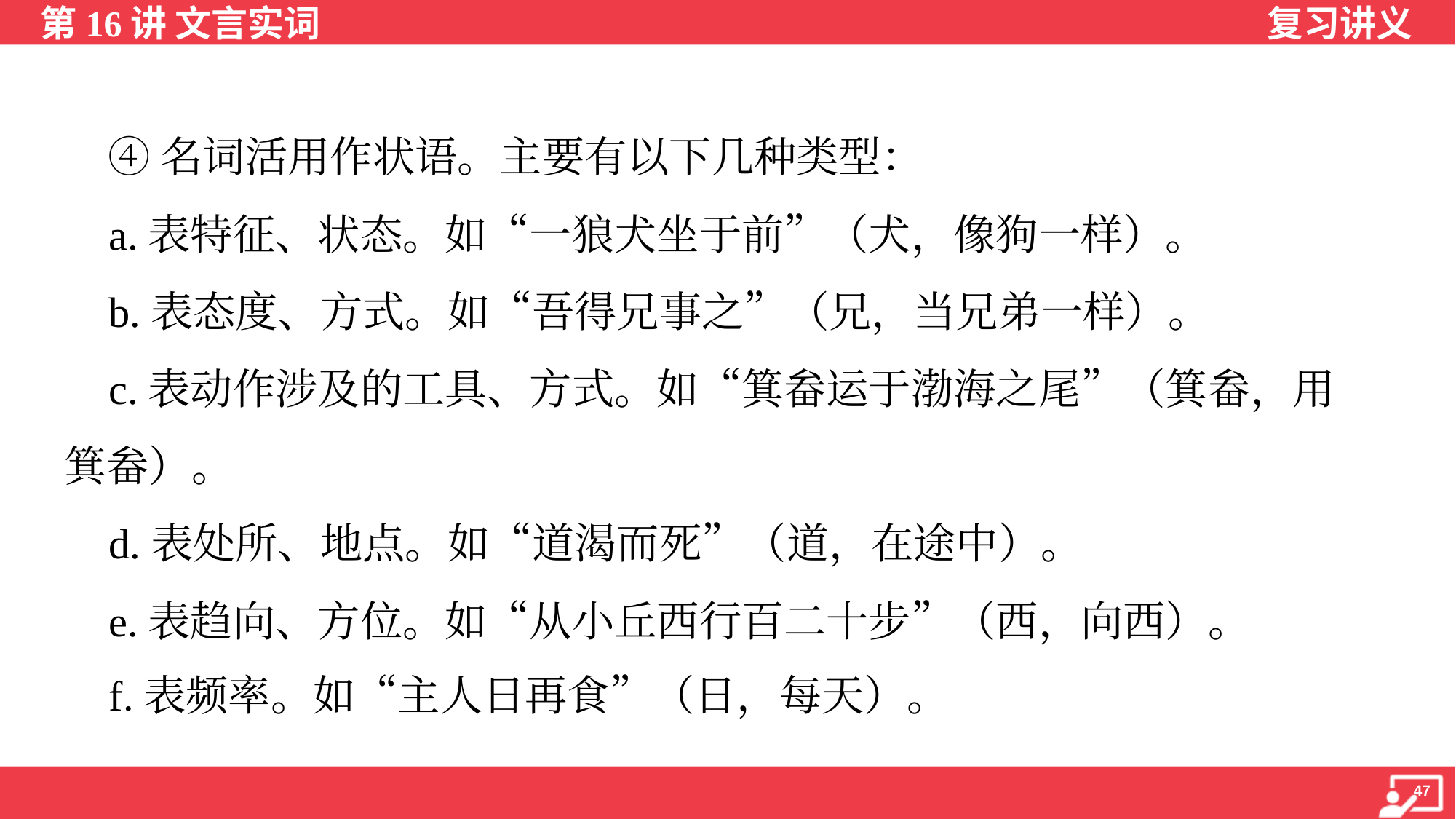

④名词活用作状语。主要有以下几种类型：
    a.表特征、状态。如“一狼犬坐于前”（犬，像狗一样）。
    b.表态度、方式。如“吾得兄事之”（兄，当兄弟一样）。
    c.表动作涉及的工具、方式。如“箕畚运于渤海之尾”（箕畚，用
箕畚）。
    d.表处所、地点。如“道渴而死”（道，在途中）。
    e.表趋向、方位。如“从小丘西行百二十步”（西，向西）。
    f.表频率。如“主人日再食”（日，每天）。